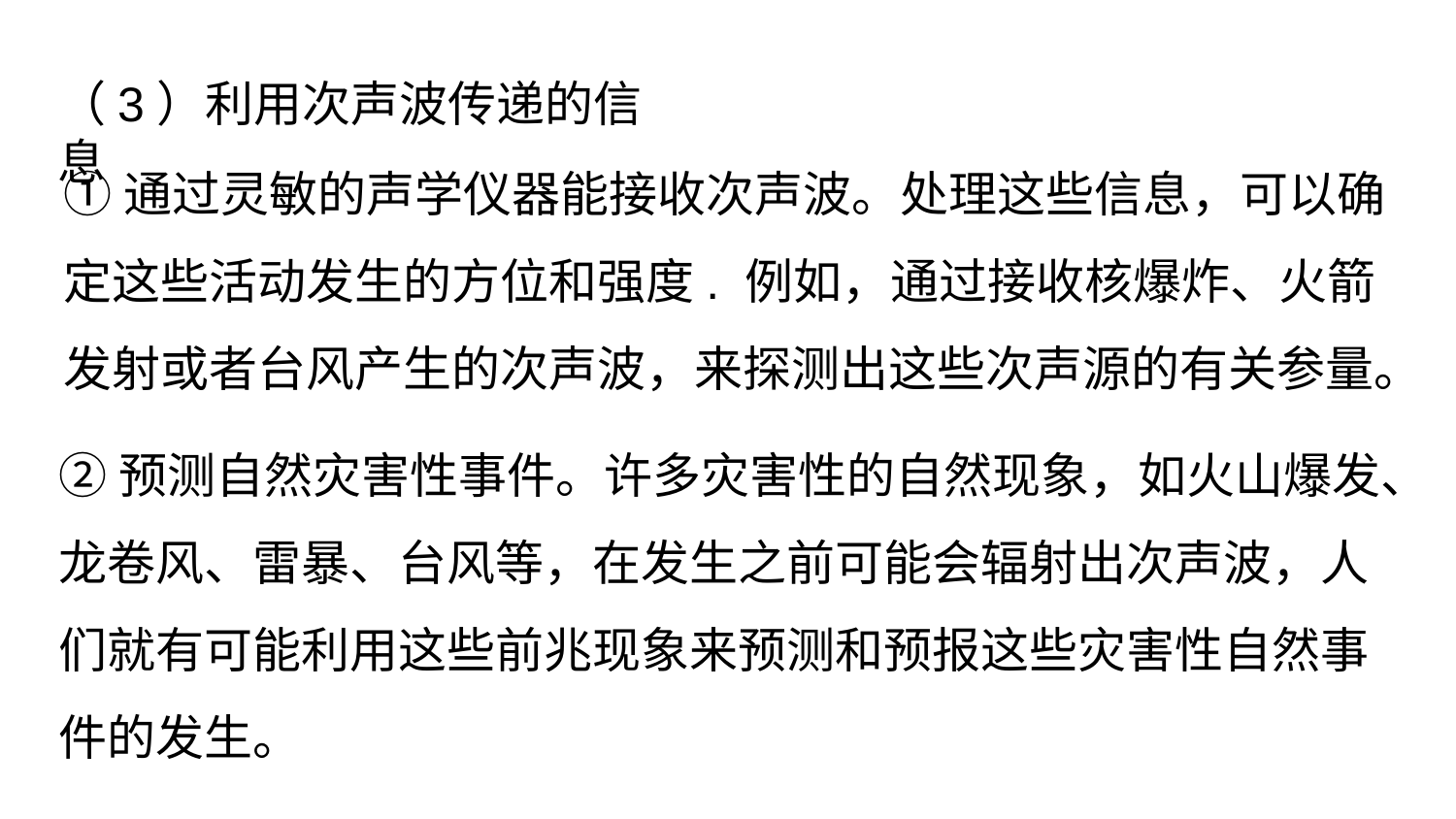

（3）利用次声波传递的信息
①通过灵敏的声学仪器能接收次声波。处理这些信息，可以确定这些活动发生的方位和强度. 例如，通过接收核爆炸、火箭发射或者台风产生的次声波，来探测出这些次声源的有关参量。
②预测自然灾害性事件。许多灾害性的自然现象，如火山爆发、龙卷风、雷暴、台风等，在发生之前可能会辐射出次声波，人们就有可能利用这些前兆现象来预测和预报这些灾害性自然事件的发生。